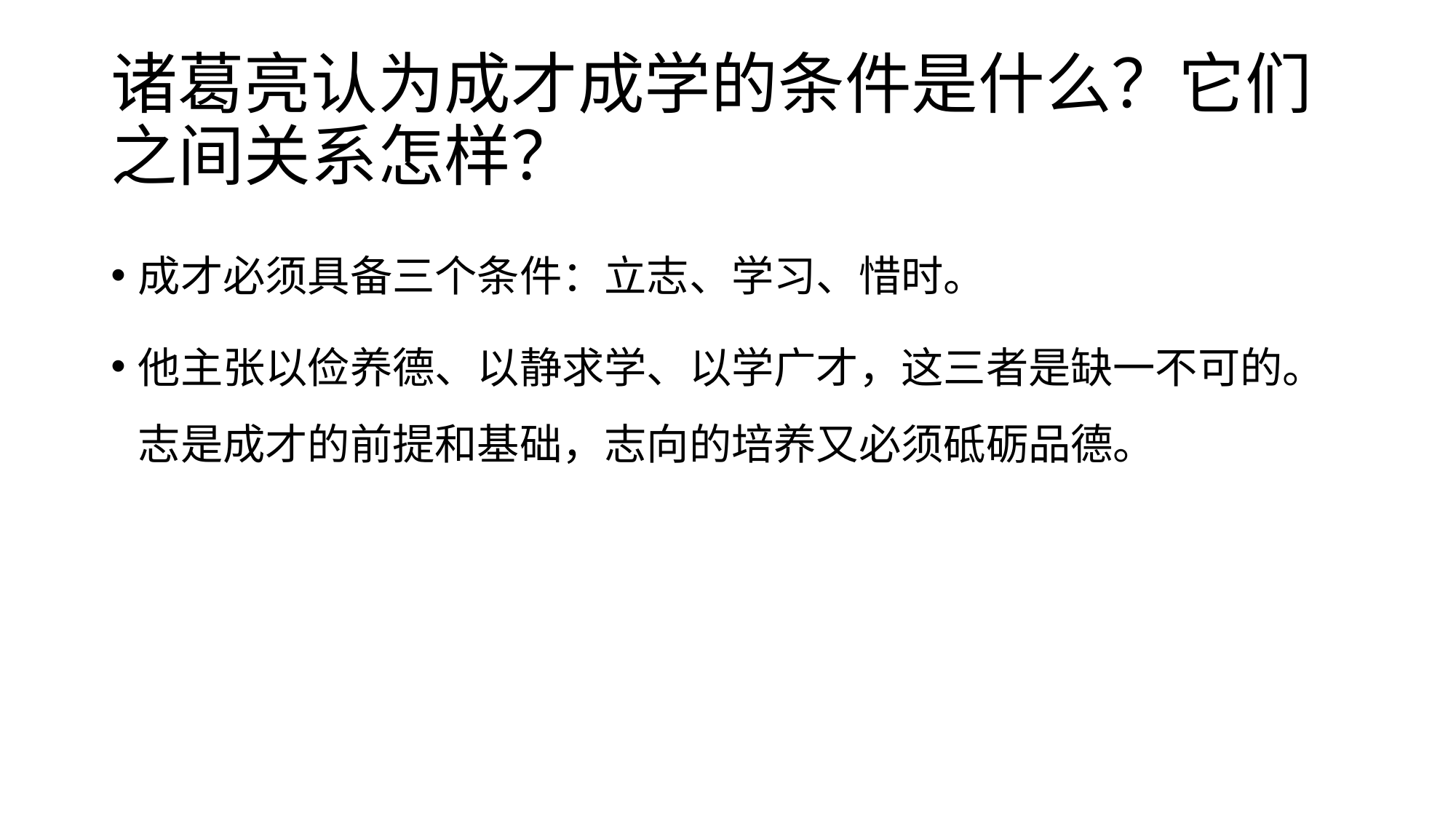

# 诸葛亮认为成才成学的条件是什么？它们之间关系怎样？
成才必须具备三个条件：立志、学习、惜时。
他主张以俭养德、以静求学、以学广才，这三者是缺一不可的。志是成才的前提和基础，志向的培养又必须砥砺品德。